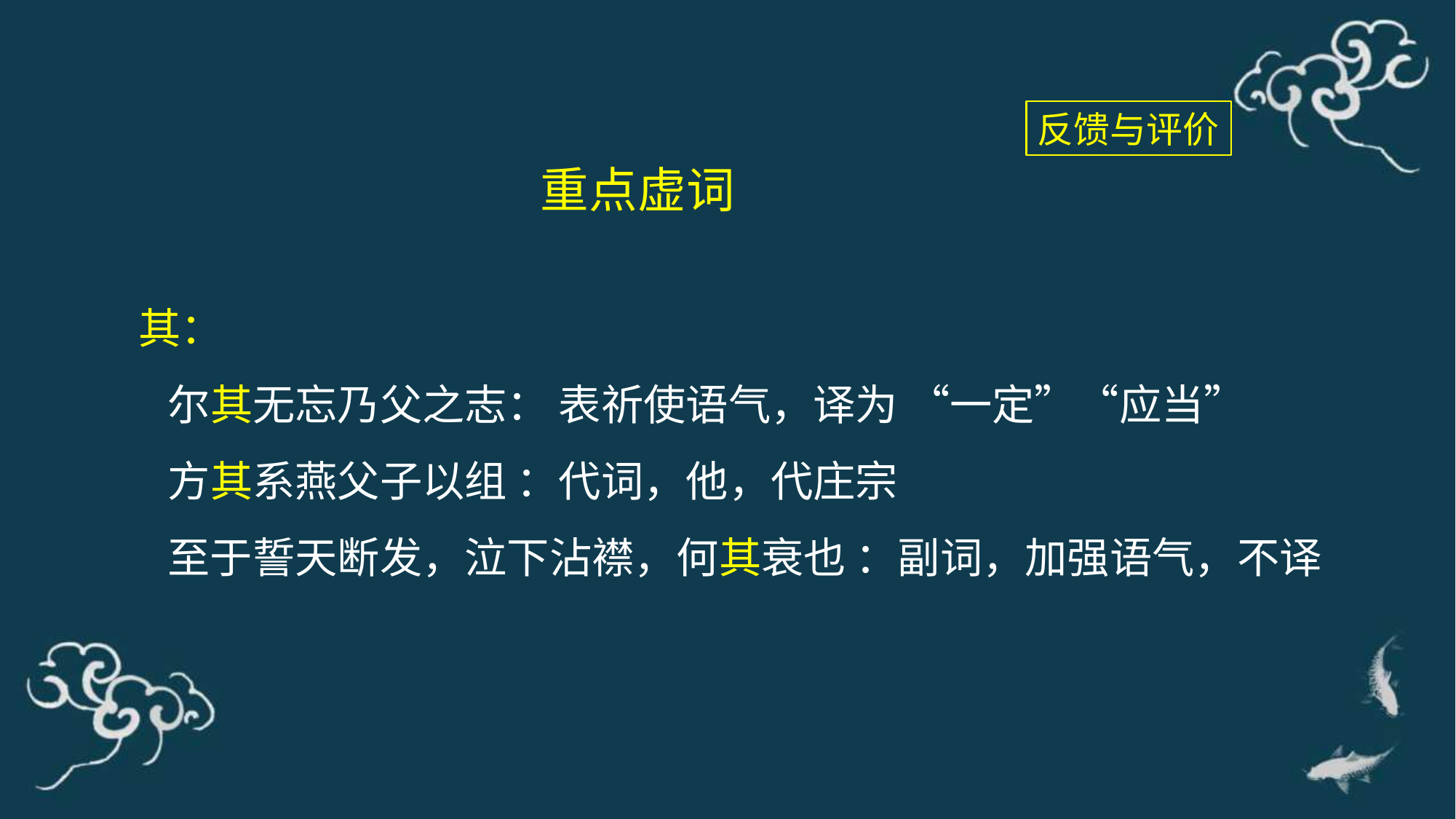

反馈与评价
重点虚词
其：
  尔其无忘乃父之志： 表祈使语气，译为 “一定”“应当”
  方其系燕父子以组 ：代词，他，代庄宗
  至于誓天断发，泣下沾襟，何其衰也 ：副词，加强语气，不译